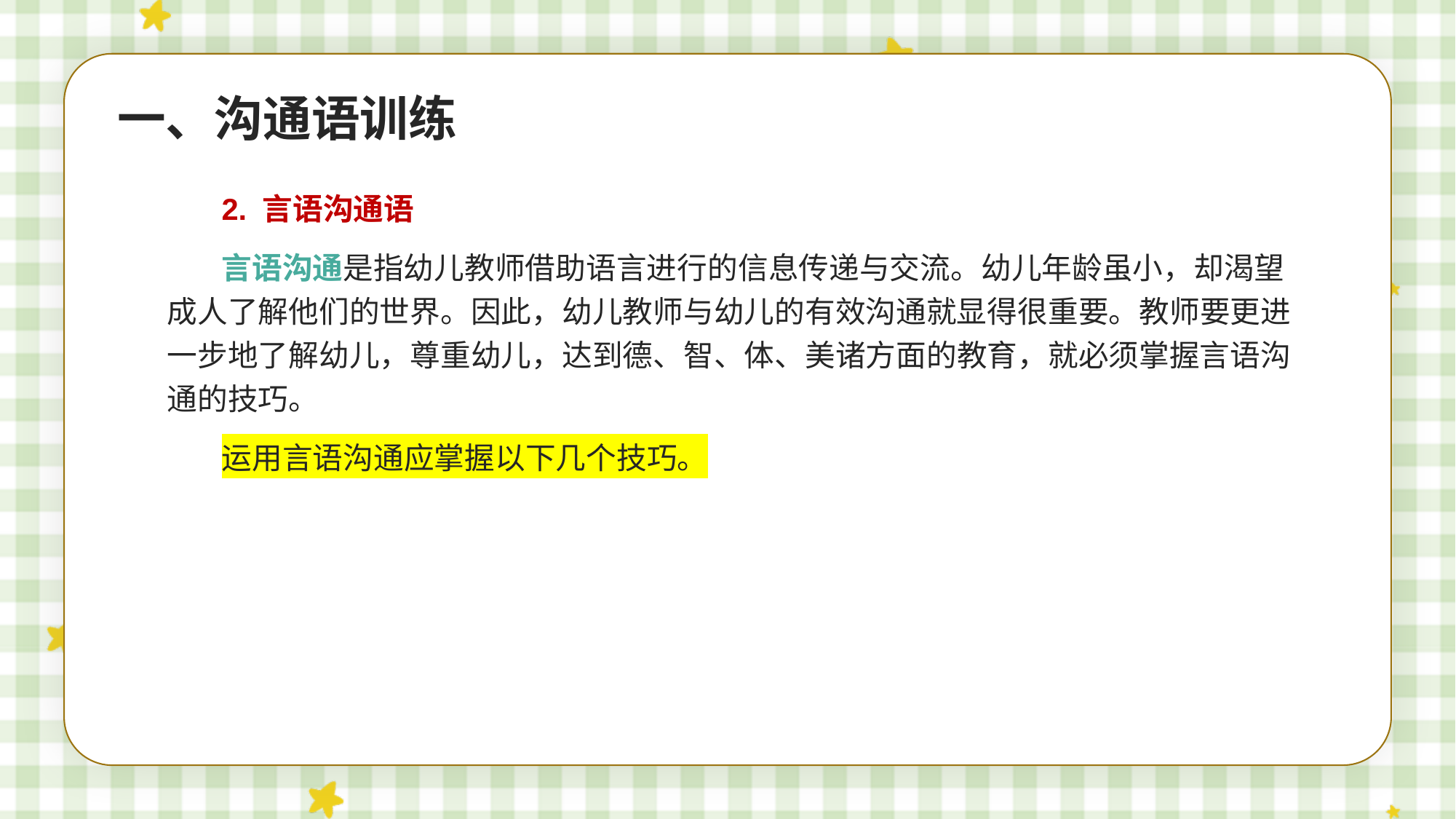

一、沟通语训练
2. 言语沟通语
言语沟通是指幼儿教师借助语言进行的信息传递与交流。幼儿年龄虽小，却渴望成人了解他们的世界。因此，幼儿教师与幼儿的有效沟通就显得很重要。教师要更进一步地了解幼儿，尊重幼儿，达到德、智、体、美诸方面的教育，就必须掌握言语沟通的技巧。
运用言语沟通应掌握以下几个技巧。